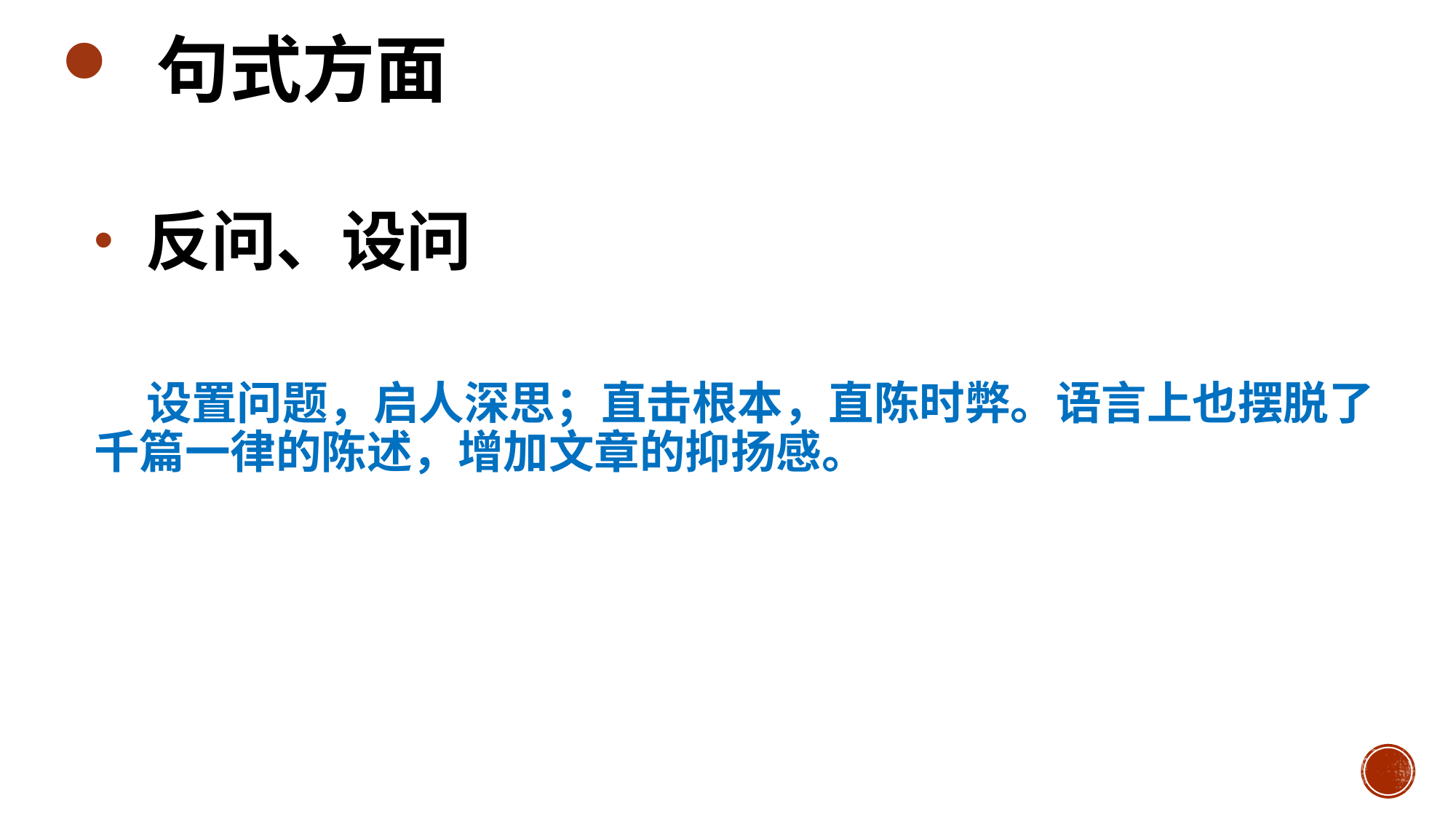

句式方面

 反问、设问

    设置问题，启人深思；直击根本，直陈时弊。语言上也摆脱了千篇一律的陈述，增加文章的抑扬感。